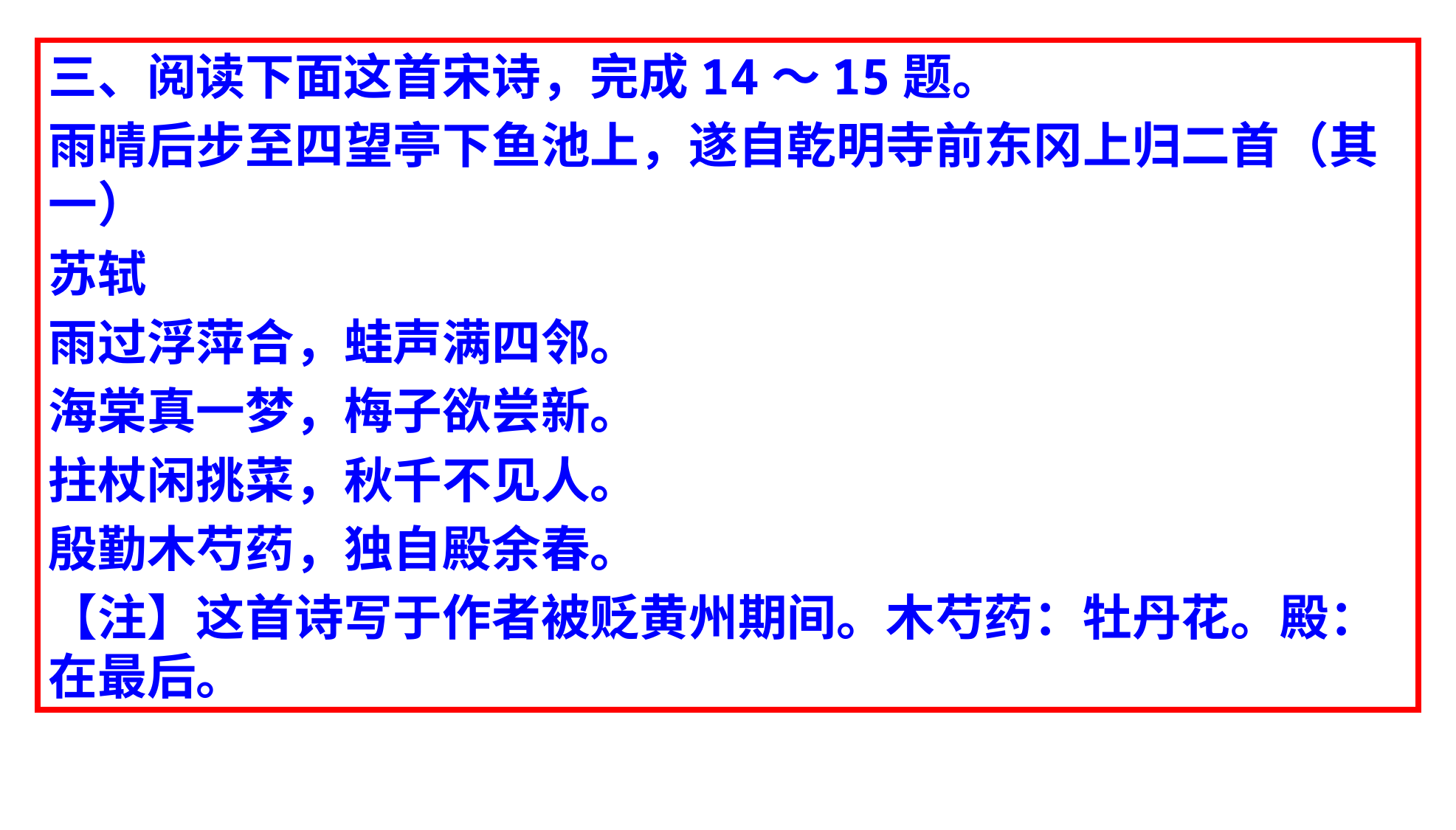

三、阅读下面这首宋诗，完成14～15题。
雨晴后步至四望亭下鱼池上，遂自乾明寺前东冈上归二首（其一）
苏轼
雨过浮萍合，蛙声满四邻。
海棠真一梦，梅子欲尝新。
拄杖闲挑菜，秋千不见人。
殷勤木芍药，独自殿余春。
【注】这首诗写于作者被贬黄州期间。木芍药：牡丹花。殿：在最后。